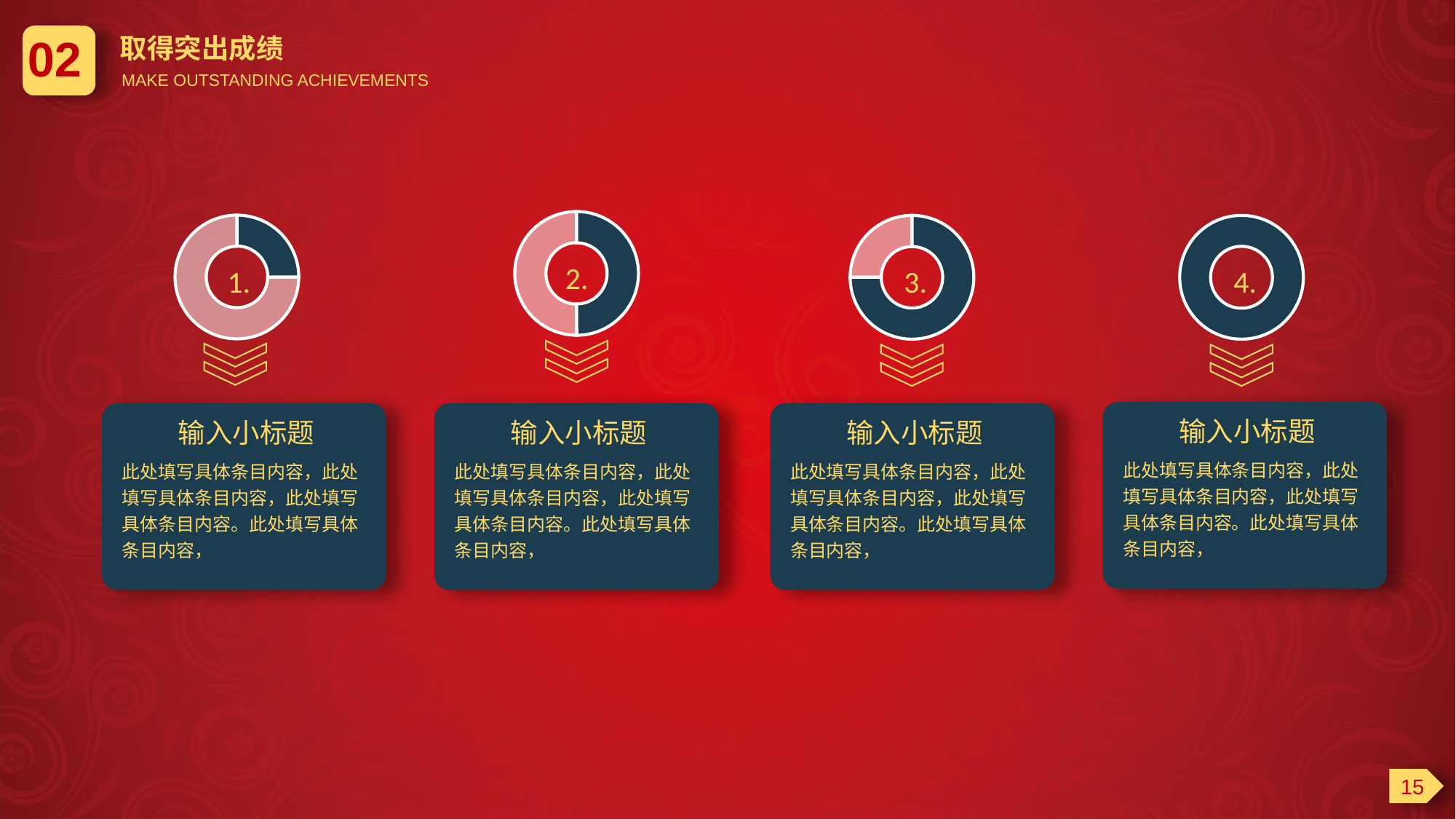

02

取得突出成绩
MAKE OUTSTANDING ACHIEVEMENTS

2.

1.

3.

4.

输入小标题
输入小标题
输入小标题
输入小标题
此处填写具体条目内容，此处填写具体条目内容，此处填写具体条目内容。此处填写具体条目内容，
此处填写具体条目内容，此处填写具体条目内容，此处填写具体条目内容。此处填写具体条目内容，
此处填写具体条目内容，此处填写具体条目内容，此处填写具体条目内容。此处填写具体条目内容，
此处填写具体条目内容，此处填写具体条目内容，此处填写具体条目内容。此处填写具体条目内容，
15